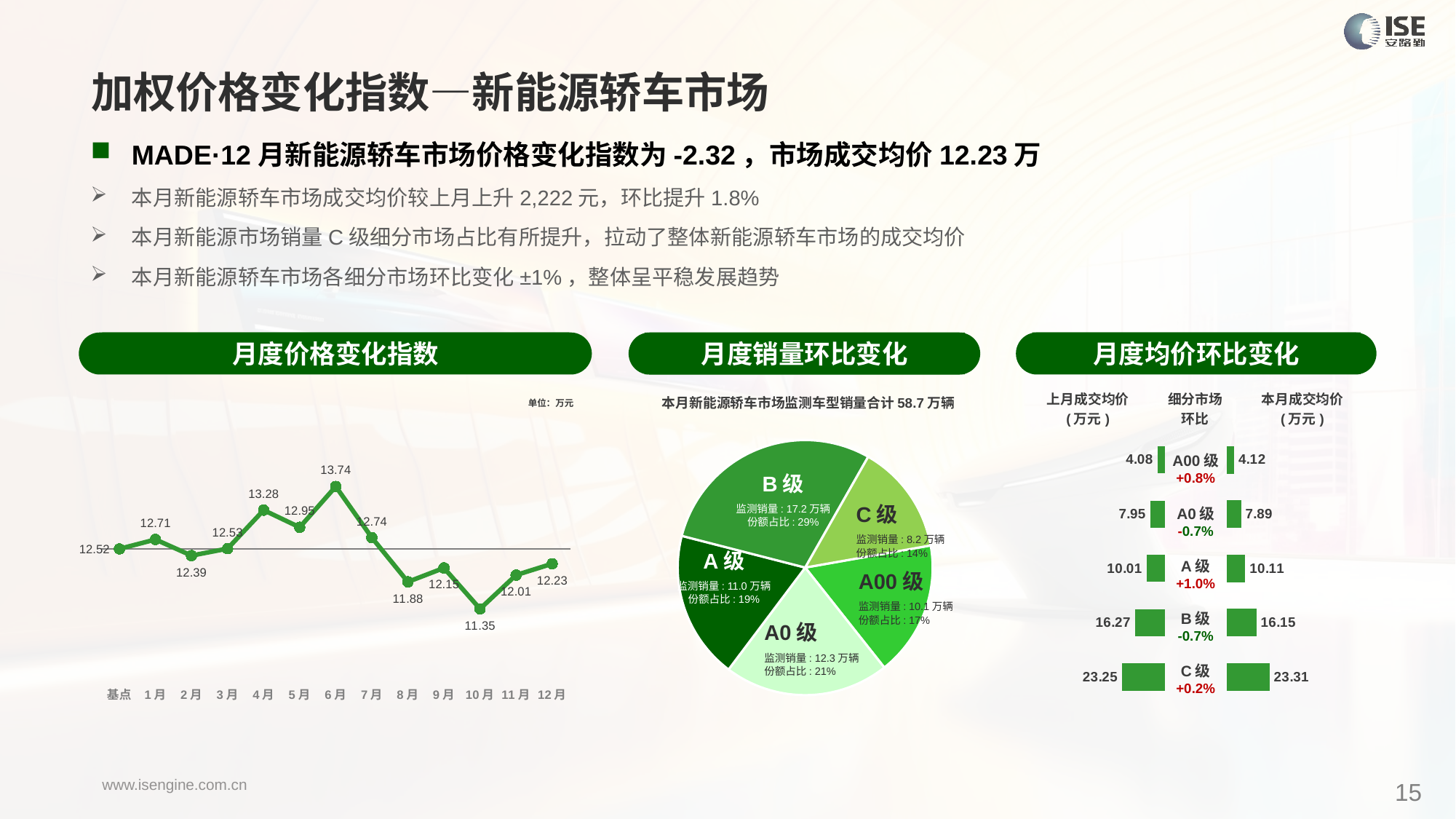

加权价格变化指数—新能源轿车市场
MADE·12月新能源轿车市场价格变化指数为-2.32，市场成交均价12.23万
本月新能源轿车市场成交均价较上月上升2,222元，环比提升1.8%
本月新能源市场销量C级细分市场占比有所提升，拉动了整体新能源轿车市场的成交均价
本月新能源轿车市场各细分市场环比变化±1%，整体呈平稳发展趋势
月度价格变化指数

月度均价环比变化

月度销量环比变化

本月新能源轿车市场监测车型销量合计58.7万辆

### Chart

| Category | 细分市场 |
|---|---|
| A00级 | 100456.00000000122 |
| A0 | 122778.0000000002 |
| A级 | 110007.00000000061 |
| B级 | 171519.00000000114 |
| C级 | 82102.0000000007 |
B级
监测销量: 17.2万辆
份额占比: 29%
C级
监测销量: 8.2万辆
份额占比: 14%
A级
监测销量: 11.0万辆
份额占比: 19%
A00级
监测销量: 10.1万辆
份额占比: 17%
A0级
监测销量: 12.3万辆
份额占比: 21%

### Chart

| Category | Y2024 |
|---|---|
| 基点 | 0.0 |
| 1月 | 1.4737991412737017 |
| 2月 | -1.05 |
| 3月 | 0.04 |
| 4月 | 6.06 |
| 5月 | 3.38 |
| 6月 | 9.75 |
| 7月 | 1.76 |
| 8月 | -5.15 |
| 9月 | -2.98 |
| 10月 | -9.37 |
| 11月 | -4.09 |
| 12月 | -2.32 |
| 上月成交均价 (万元) | 细分市场 环比 | 本月成交均价 (万元) |
| --- | --- | --- |
单位：万元

### Chart

| Category | 成交均价 |
|---|---|
| A00 | 4.08 |
| A0 | 7.95 |
| A | 10.01 |
| B | 16.27 |
| C | 23.25 |

### Chart

| Category | 金额 |
|---|---|
| A00 | 4.1162745878792855 |
| A0 | 7.894134861294387 |
| A | 10.11108056760027 |
| B | 16.15137034381034 |
| C | 23.307484226937245 |
| A00级 +0.8% |
| --- |
| A0级 -0.7% |
| A级 +1.0% |
| B级 -0.7% |
| C级 +0.2% |
15